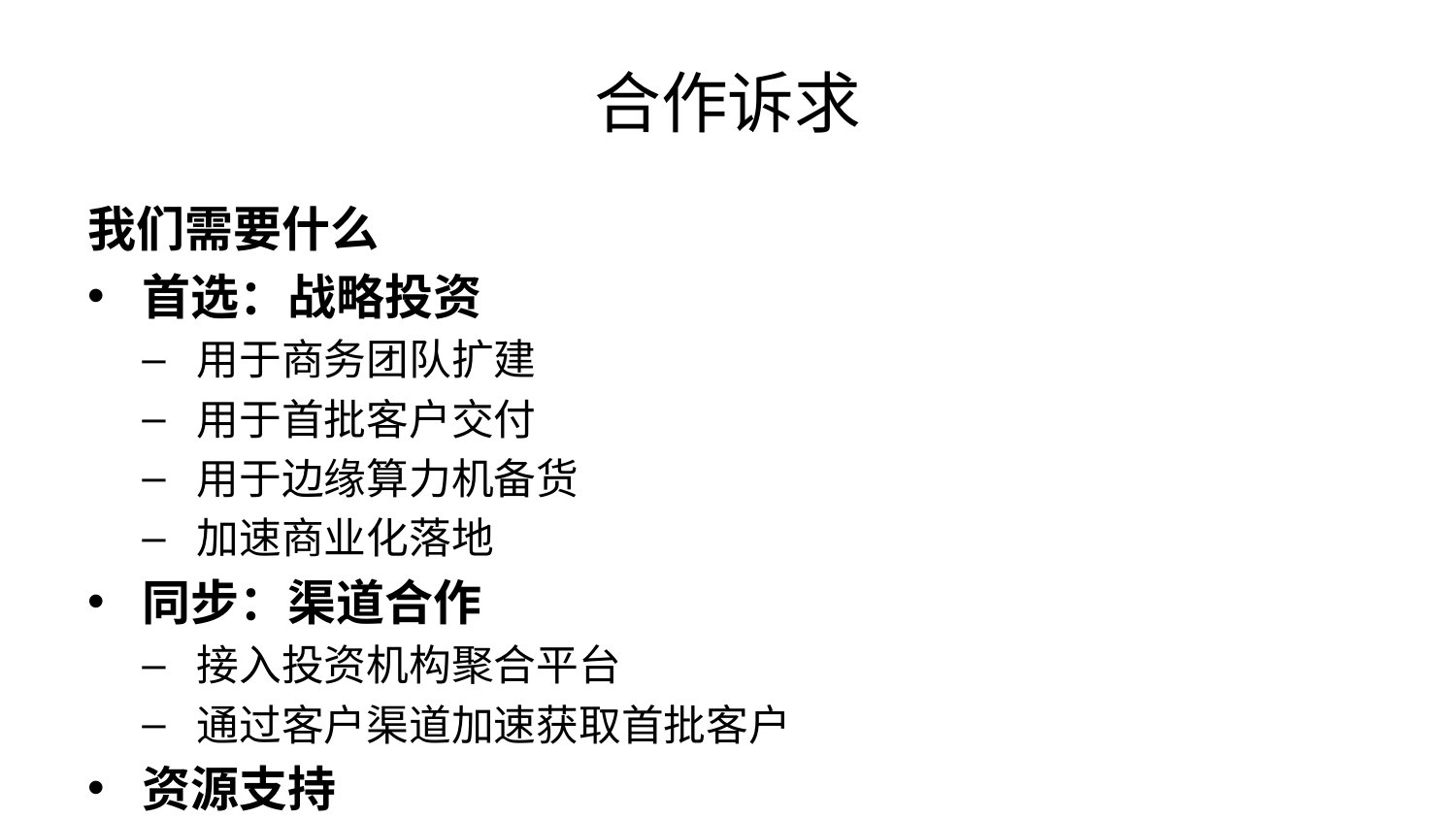

# 合作诉求
我们需要什么
首选：战略投资
用于商务团队扩建
用于首批客户交付
用于边缘算力机备货
加速商业化落地
同步：渠道合作
接入投资机构聚合平台
通过客户渠道加速获取首批客户
资源支持
政府/国企客户对接
行业人才推荐
我们提供什么
HR AI全链路9个产品 + 企业管理4个产品
边缘算力硬件方案，解决数据安全核心痛点
GovAI政务场景适配能力
可交付的20个AI产品矩阵